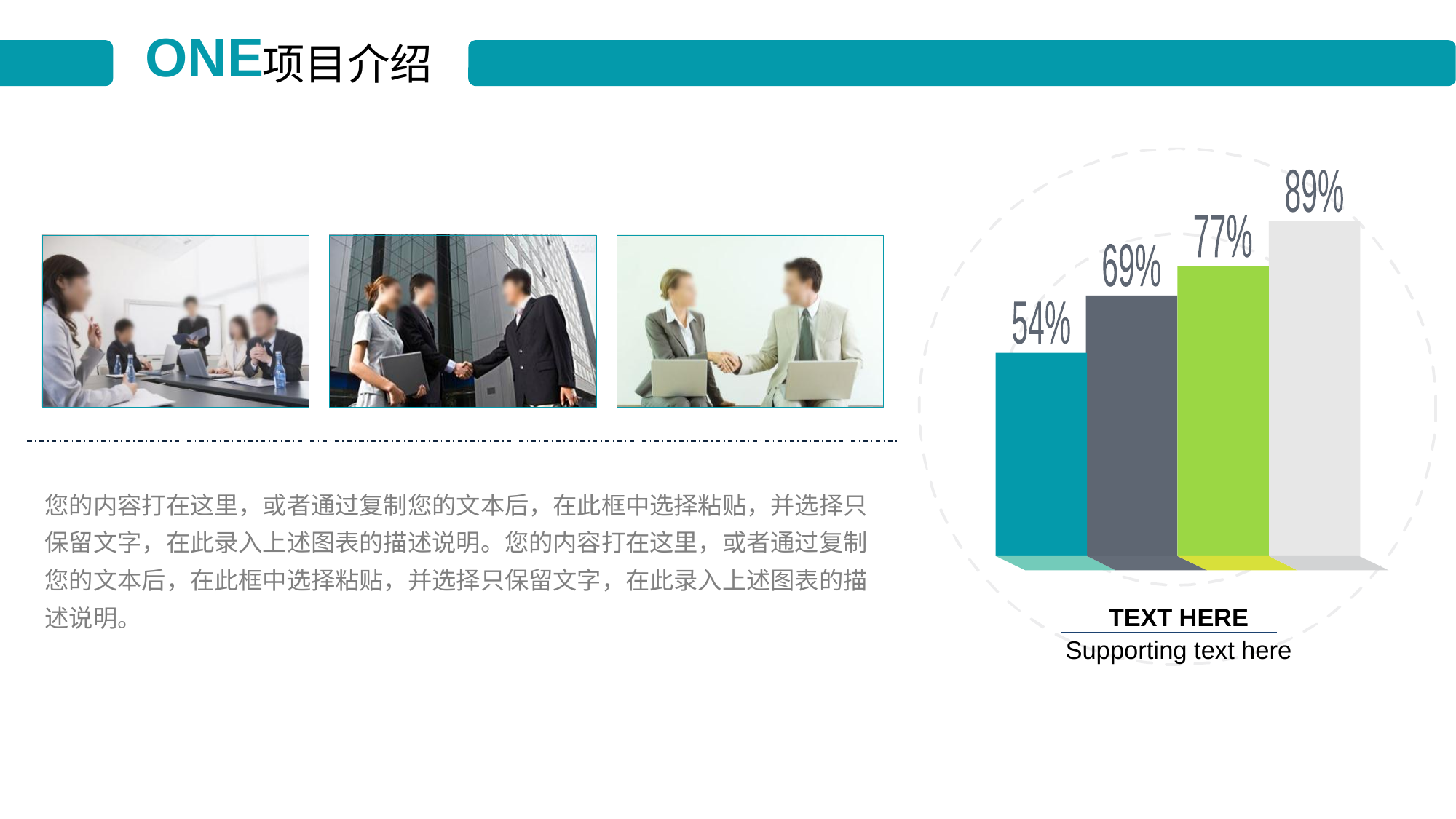

ONE
项目介绍

89%

77%

69%

54%

TEXT HERE
Supporting text here

您的内容打在这里，或者通过复制您的文本后，在此框中选择粘贴，并选择只保留文字，在此录入上述图表的描述说明。您的内容打在这里，或者通过复制您的文本后，在此框中选择粘贴，并选择只保留文字，在此录入上述图表的描述说明。